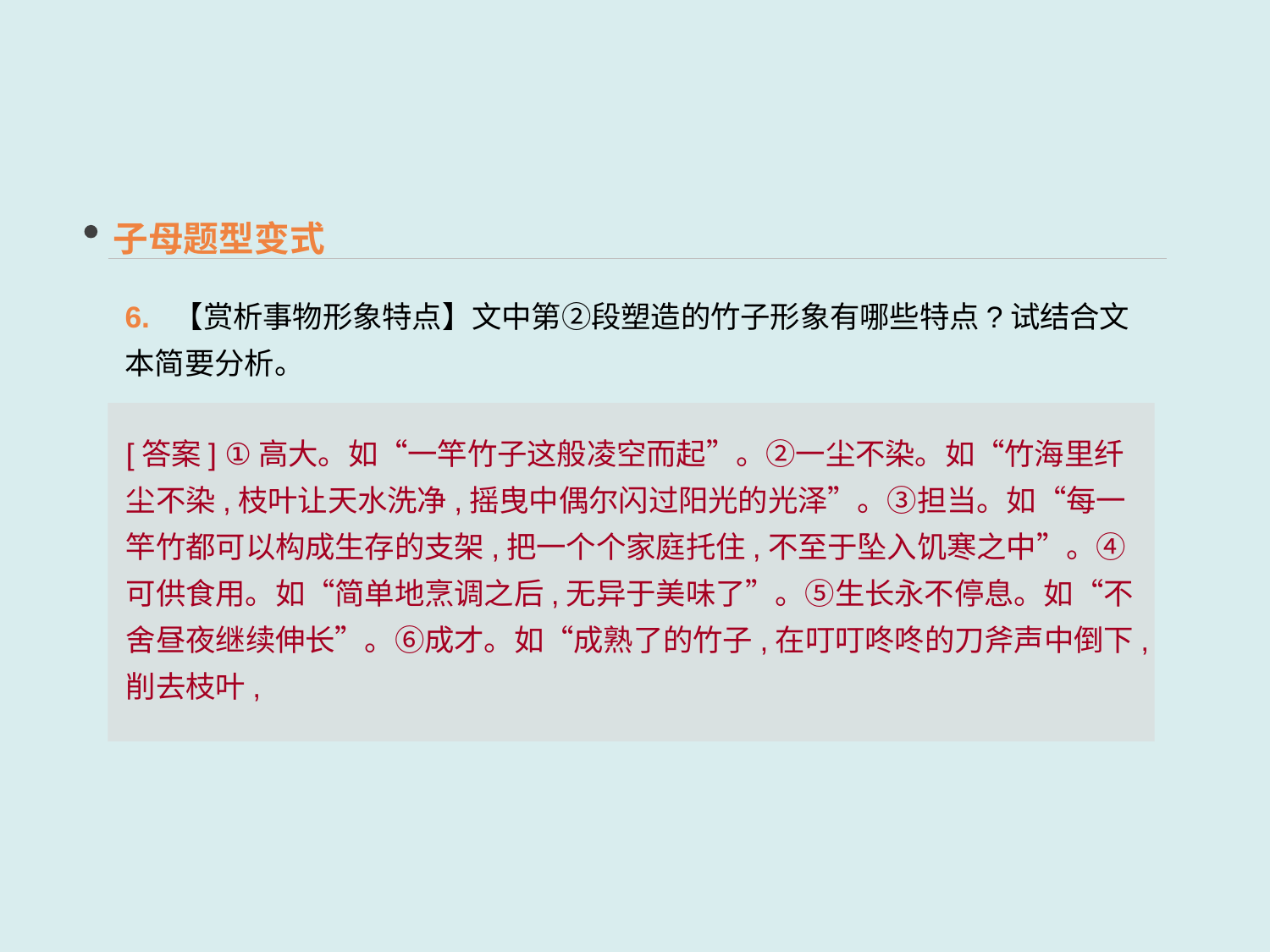

子母题型变式

6.  【赏析事物形象特点】文中第②段塑造的竹子形象有哪些特点?试结合文本简要分析。

[答案] ①高大。如“一竿竹子这般凌空而起”。②一尘不染。如“竹海里纤尘不染,枝叶让天水洗净,摇曳中偶尔闪过阳光的光泽”。③担当。如“每一竿竹都可以构成生存的支架,把一个个家庭托住,不至于坠入饥寒之中”。④可供食用。如“简单地烹调之后,无异于美味了”。⑤生长永不停息。如“不舍昼夜继续伸长”。⑥成才。如“成熟了的竹子,在叮叮咚咚的刀斧声中倒下,削去枝叶,